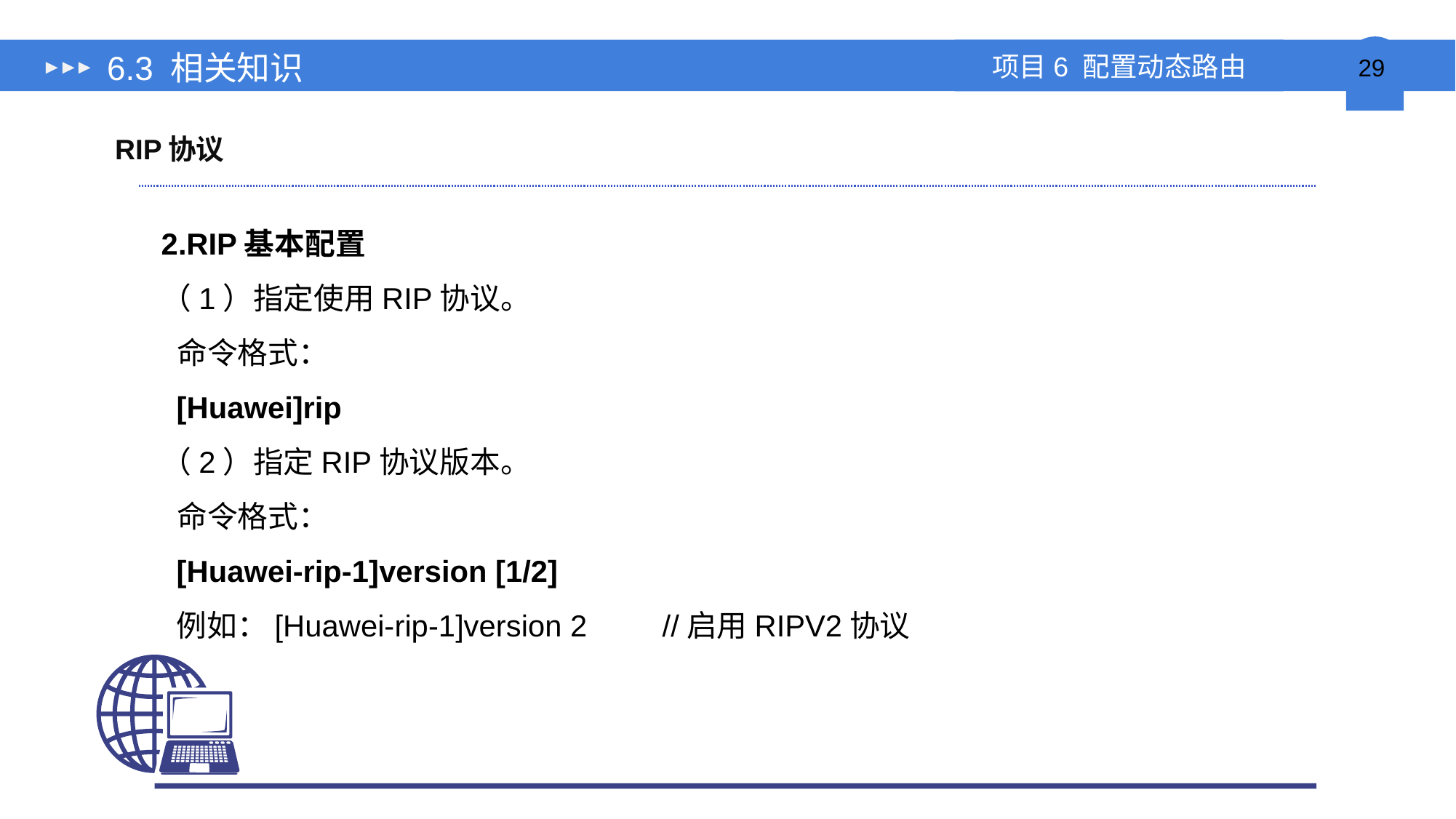

# 6.3 相关知识
RIP协议

2.RIP基本配置
（1）指定使用RIP协议。
命令格式：
[Huawei]rip
（2）指定RIP协议版本。
命令格式：
[Huawei-rip-1]version [1/2]
例如：[Huawei-rip-1]version 2         //启用RIPV2协议